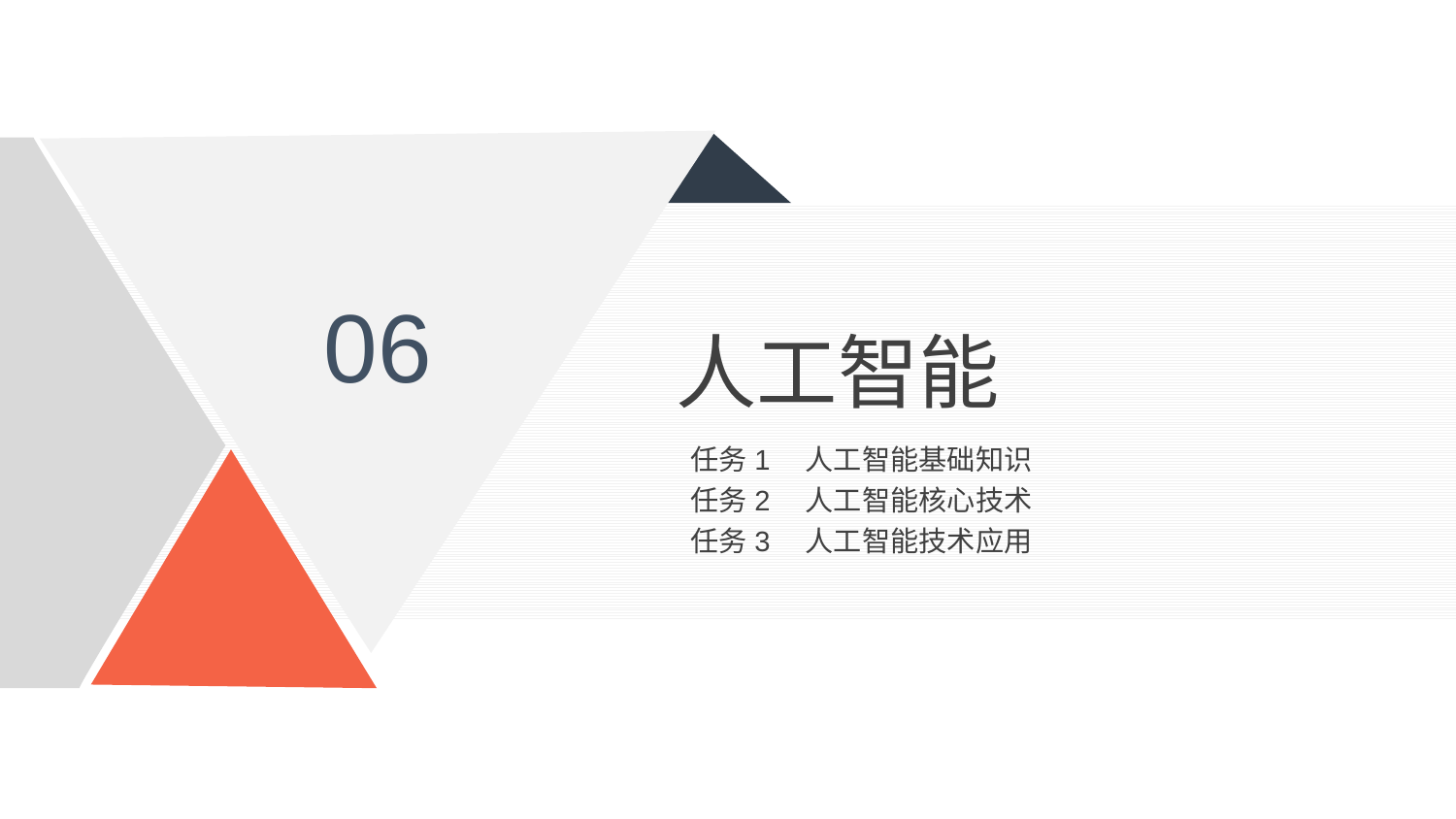

06
人工智能
任务1　人工智能基础知识
任务2　人工智能核心技术
任务3　人工智能技术应用